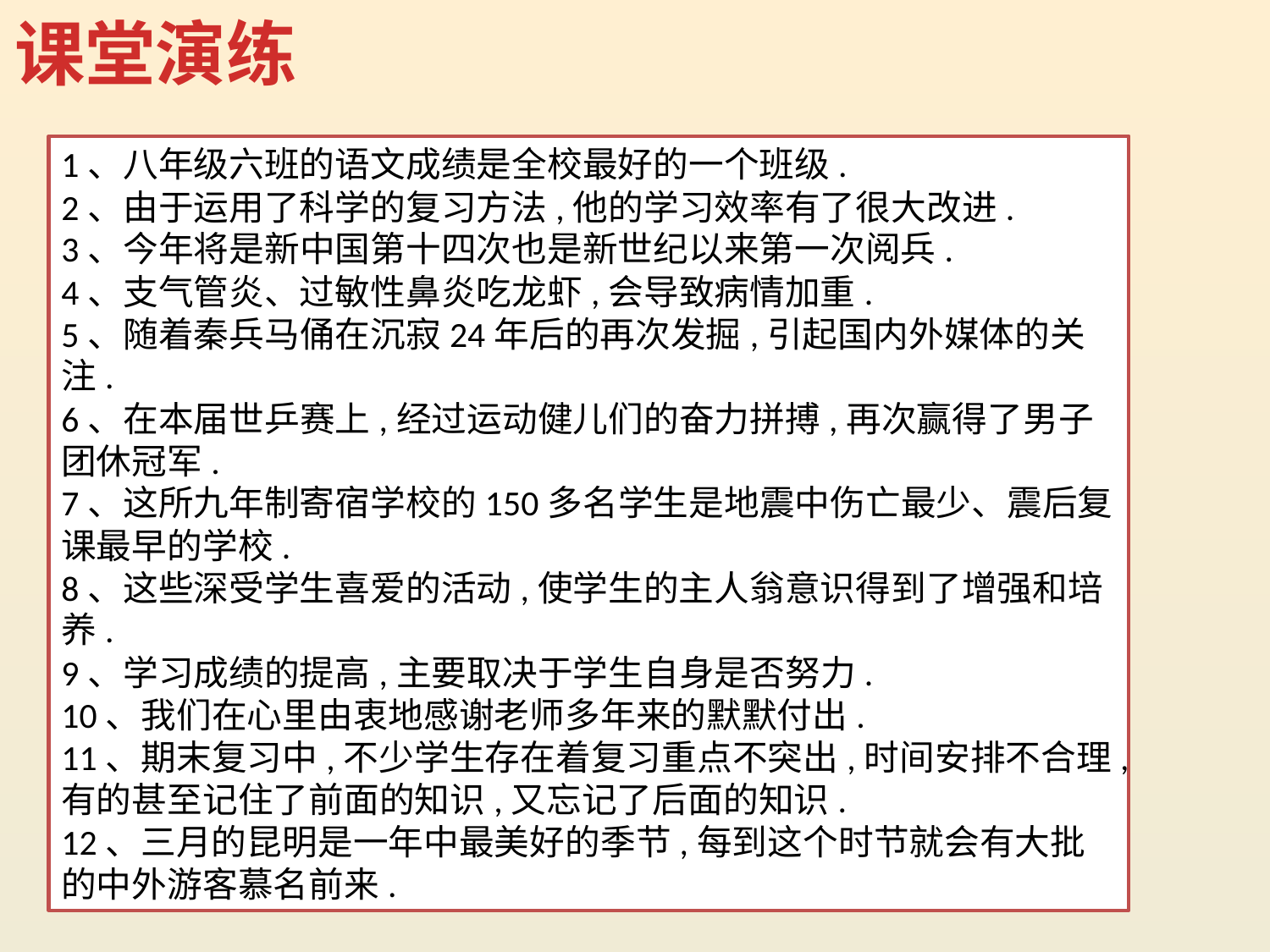

课堂演练
1、八年级六班的语文成绩是全校最好的一个班级.
2、由于运用了科学的复习方法,他的学习效率有了很大改进.
3、今年将是新中国第十四次也是新世纪以来第一次阅兵.
4、支气管炎、过敏性鼻炎吃龙虾,会导致病情加重.
5、随着秦兵马俑在沉寂24年后的再次发掘,引起国内外媒体的关注.
6、在本届世乒赛上,经过运动健儿们的奋力拼搏,再次赢得了男子团休冠军.
7、这所九年制寄宿学校的150多名学生是地震中伤亡最少、震后复课最早的学校.
8、这些深受学生喜爱的活动,使学生的主人翁意识得到了增强和培养.
9、学习成绩的提高,主要取决于学生自身是否努力.
10、我们在心里由衷地感谢老师多年来的默默付出.
11、期末复习中,不少学生存在着复习重点不突出,时间安排不合理,有的甚至记住了前面的知识,又忘记了后面的知识.
12、三月的昆明是一年中最美好的季节,每到这个时节就会有大批的中外游客慕名前来.